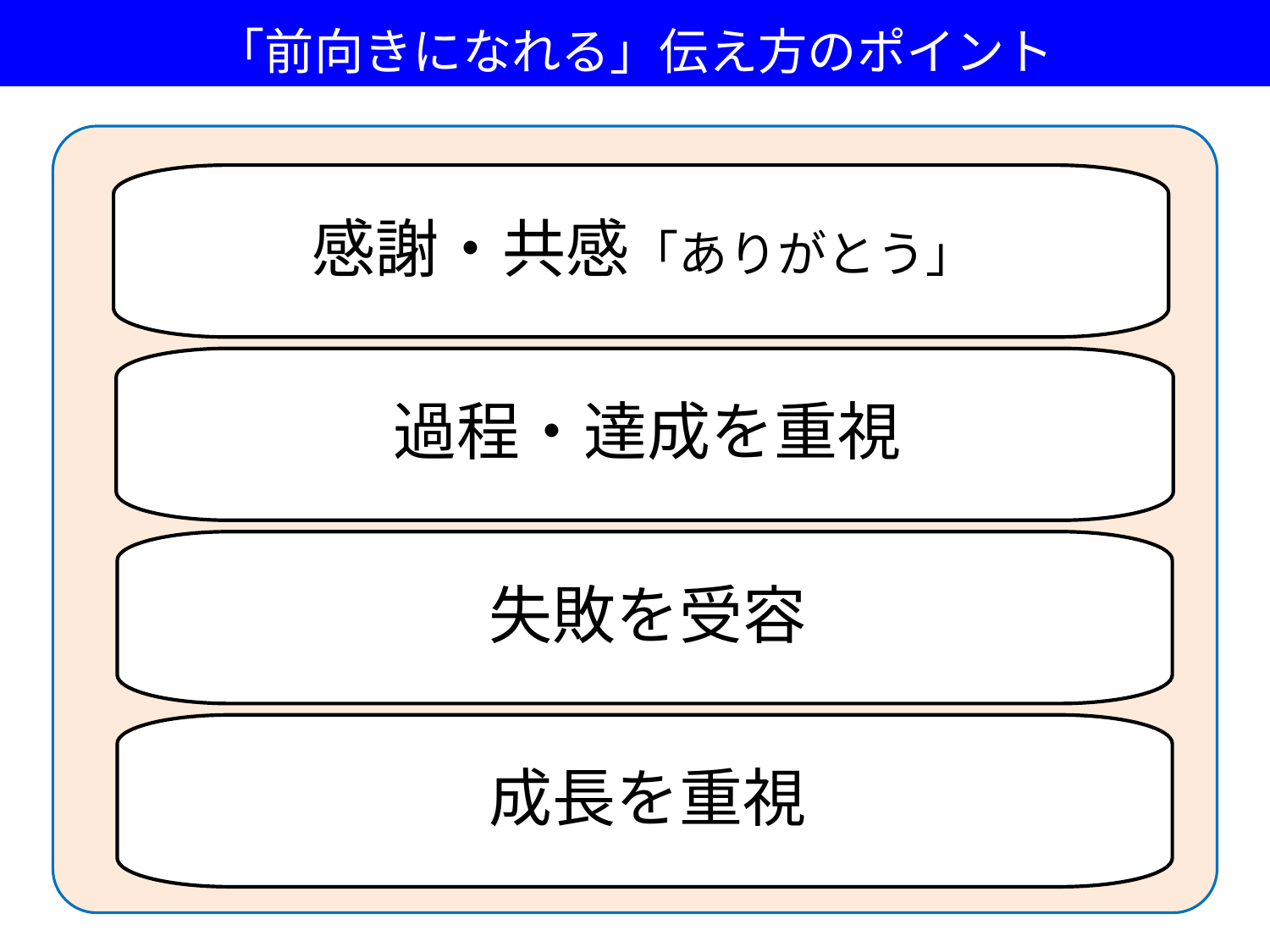

「前向きになれる」伝え方のポイント

感謝・共感「ありがとう」
過程・達成を重視
失敗を受容
成長を重視